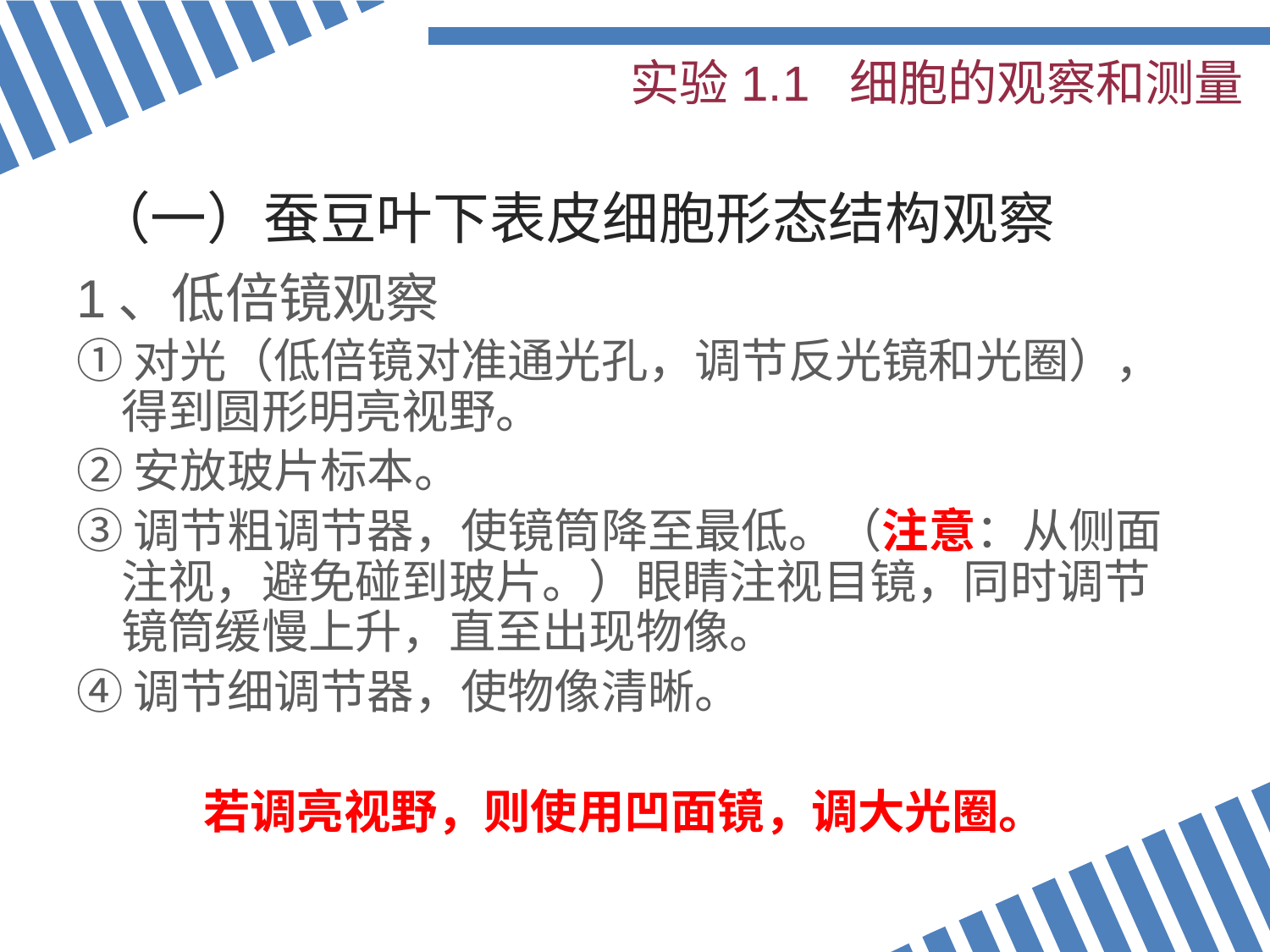

# 实验1.1  细胞的观察和测量
（一）蚕豆叶下表皮细胞形态结构观察
1、低倍镜观察
①对光（低倍镜对准通光孔，调节反光镜和光圈），得到圆形明亮视野。
②安放玻片标本。
③调节粗调节器，使镜筒降至最低。（注意：从侧面注视，避免碰到玻片。）眼睛注视目镜，同时调节镜筒缓慢上升，直至出现物像。
④调节细调节器，使物像清晰。

若调亮视野，则使用凹面镜，调大光圈。